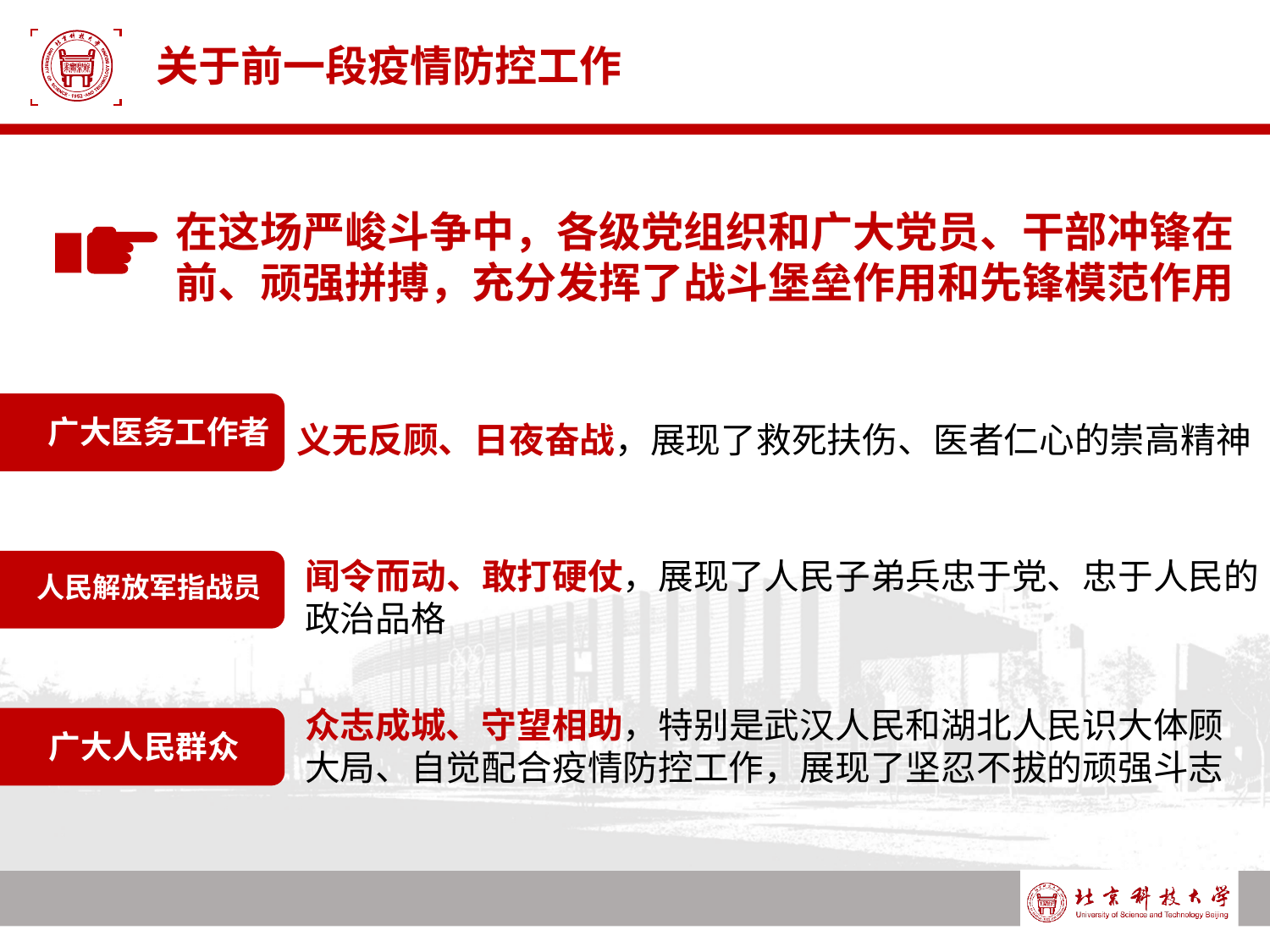

# 关于前一段疫情防控工作
在这场严峻斗争中，各级党组织和广大党员、干部冲锋在前、顽强拼搏，充分发挥了战斗堡垒作用和先锋模范作用

广大医务工作者
义无反顾、日夜奋战，展现了救死扶伤、医者仁心的崇高精神

人民解放军指战员
闻令而动、敢打硬仗，展现了人民子弟兵忠于党、忠于人民的政治品格

广大人民群众
众志成城、守望相助，特别是武汉人民和湖北人民识大体顾大局、自觉配合疫情防控工作，展现了坚忍不拔的顽强斗志